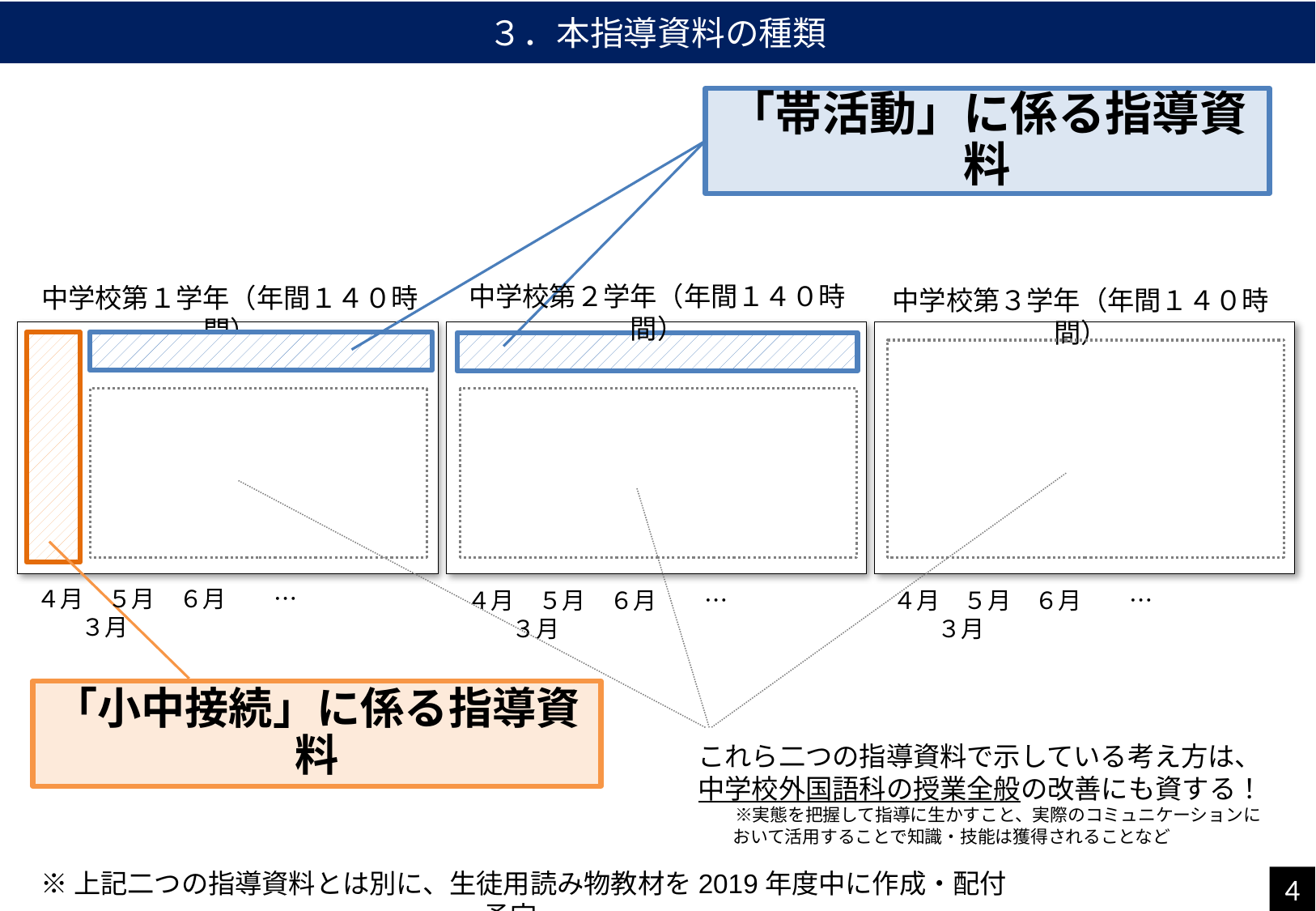

３．本指導資料の種類
「帯活動」に係る指導資料
中学校第２学年（年間１４０時間）
中学校第１学年（年間１４０時間）
中学校第３学年（年間１４０時間）

４月　５月　６月　　…　　　　　     　３月
４月　５月　６月　　…　　　　　     　３月
４月　５月　６月　　…　　　　　     　３月
「小中接続」に係る指導資料
これら二つの指導資料で示している考え方は、中学校外国語科の授業全般の改善にも資する！
  　  ※実態を把握して指導に生かすこと、実際のコミュニケーションに
        おいて活用することで知識・技能は獲得されることなど
※上記二つの指導資料とは別に、生徒用読み物教材を2019年度中に作成・配付予定。
4